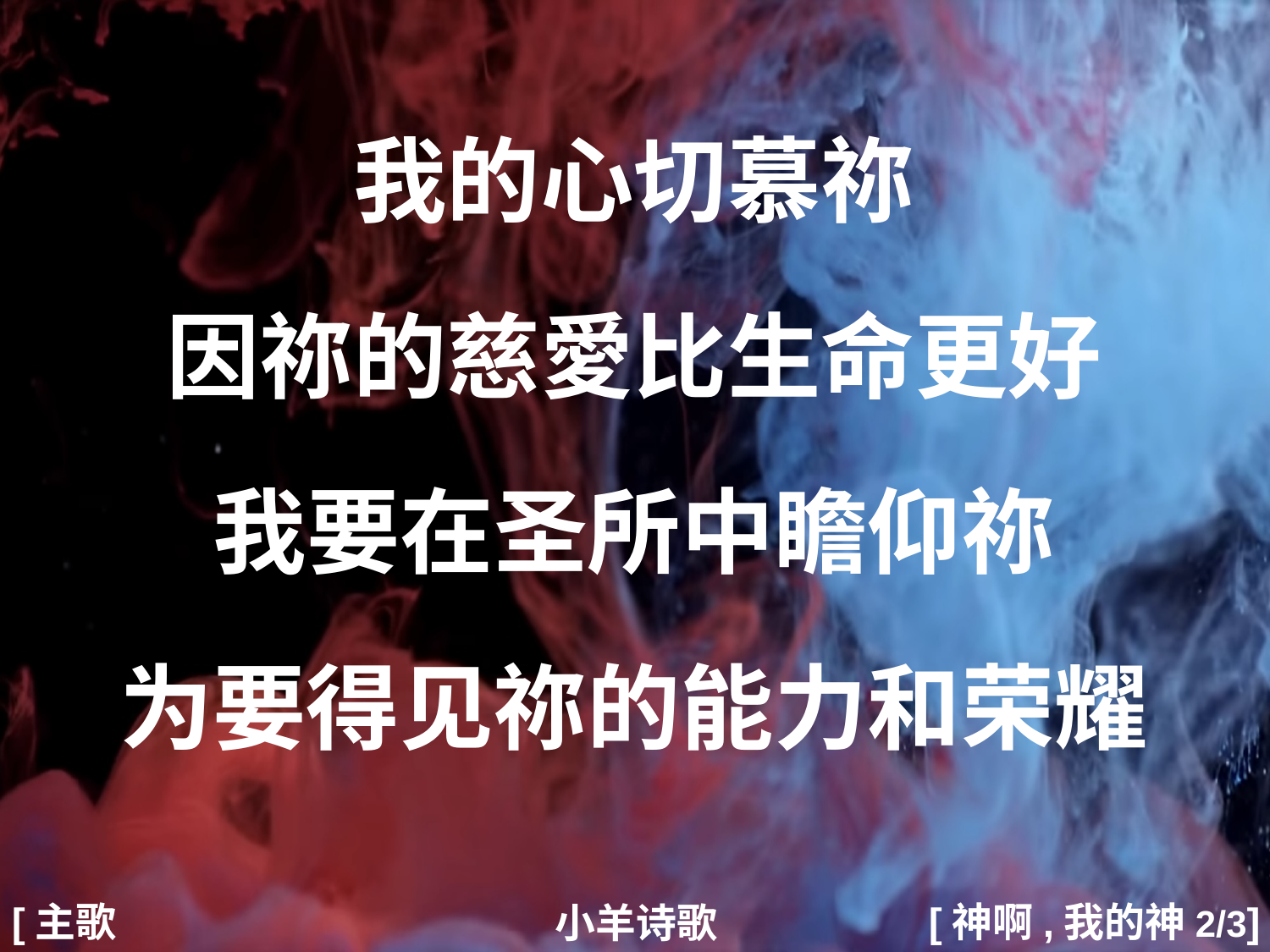

我的心切慕祢

因祢的慈愛比生命更好

我要在圣所中瞻仰祢

为要得见祢的能力和荣耀

#

[主歌2]
[神啊,我的神2/3]
小羊诗歌